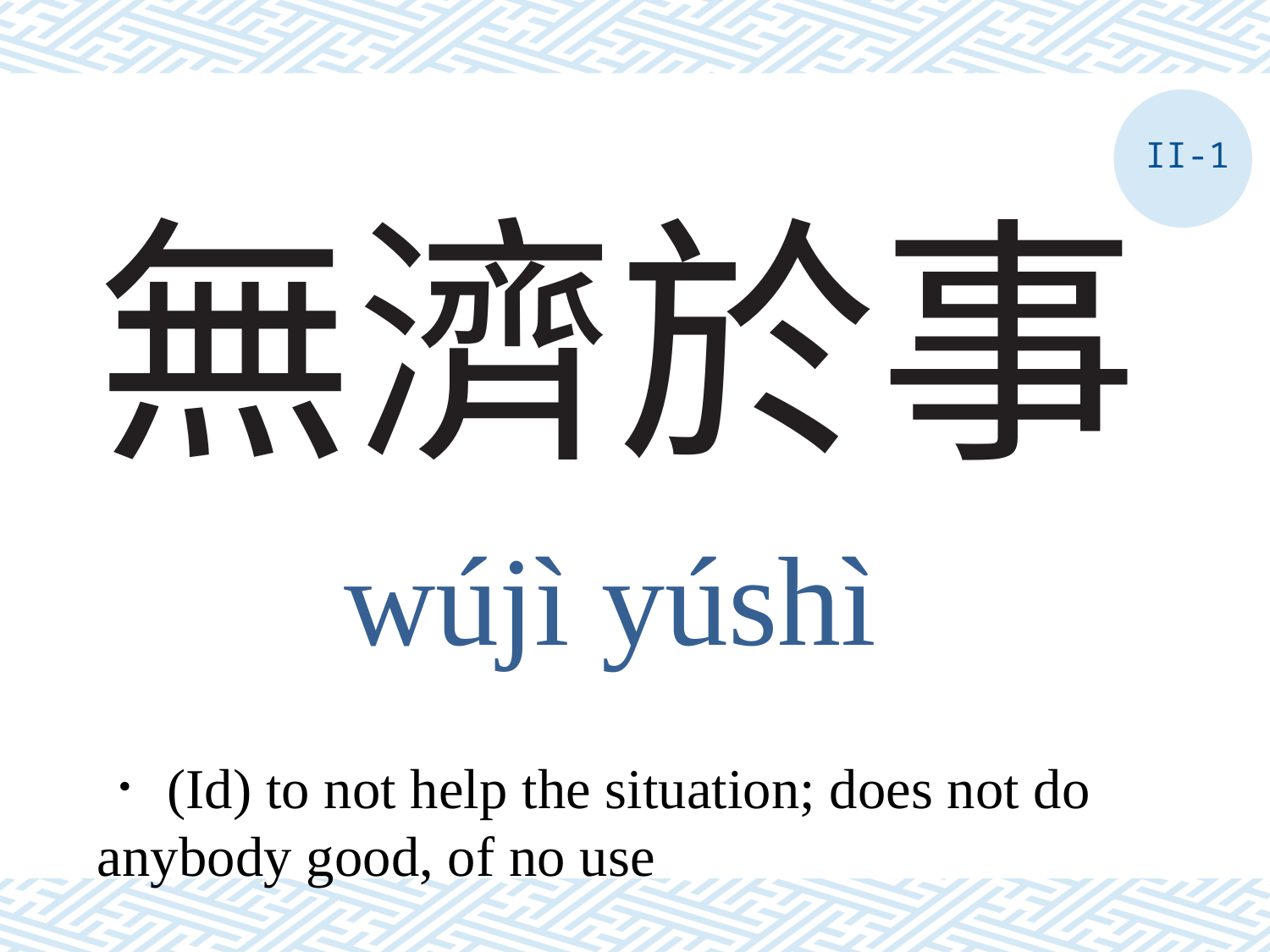

II-1

# 無濟於事
wújì yúshì
．(Id) to not help the situation; does not do anybody good, of no use